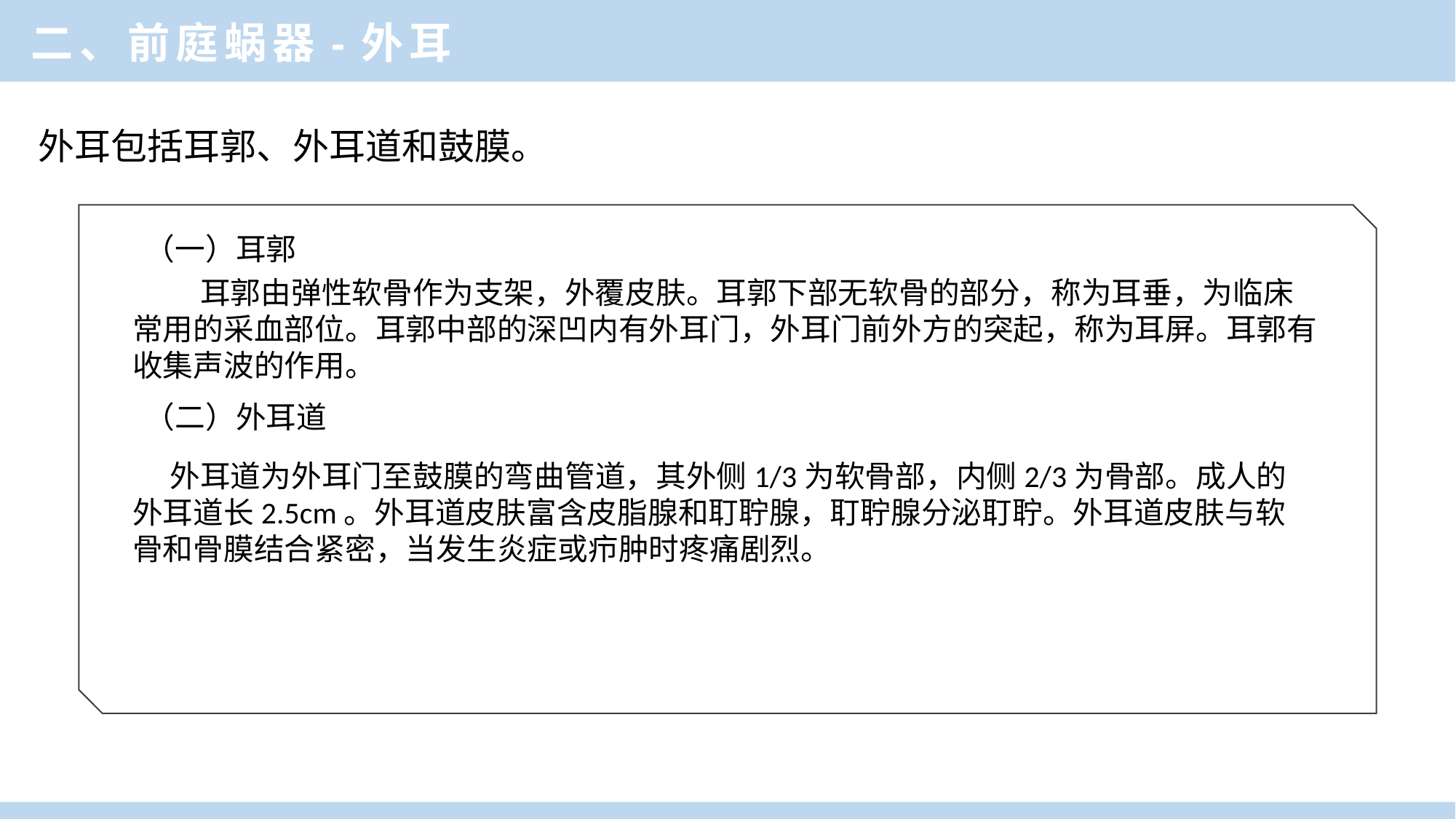

二、前庭蜗器-外耳
外耳包括耳郭、外耳道和鼓膜。

（一）耳郭
         耳郭由弹性软骨作为支架，外覆皮肤。耳郭下部无软骨的部分，称为耳垂，为临床常用的采血部位。耳郭中部的深凹内有外耳门，外耳门前外方的突起，称为耳屏。耳郭有收集声波的作用。
（二）外耳道
     外耳道为外耳门至鼓膜的弯曲管道，其外侧1/3为软骨部，内侧2/3为骨部。成人的外耳道长2.5cm。外耳道皮肤富含皮脂腺和耵聍腺，耵聍腺分泌耵聍。外耳道皮肤与软骨和骨膜结合紧密，当发生炎症或疖肿时疼痛剧烈。